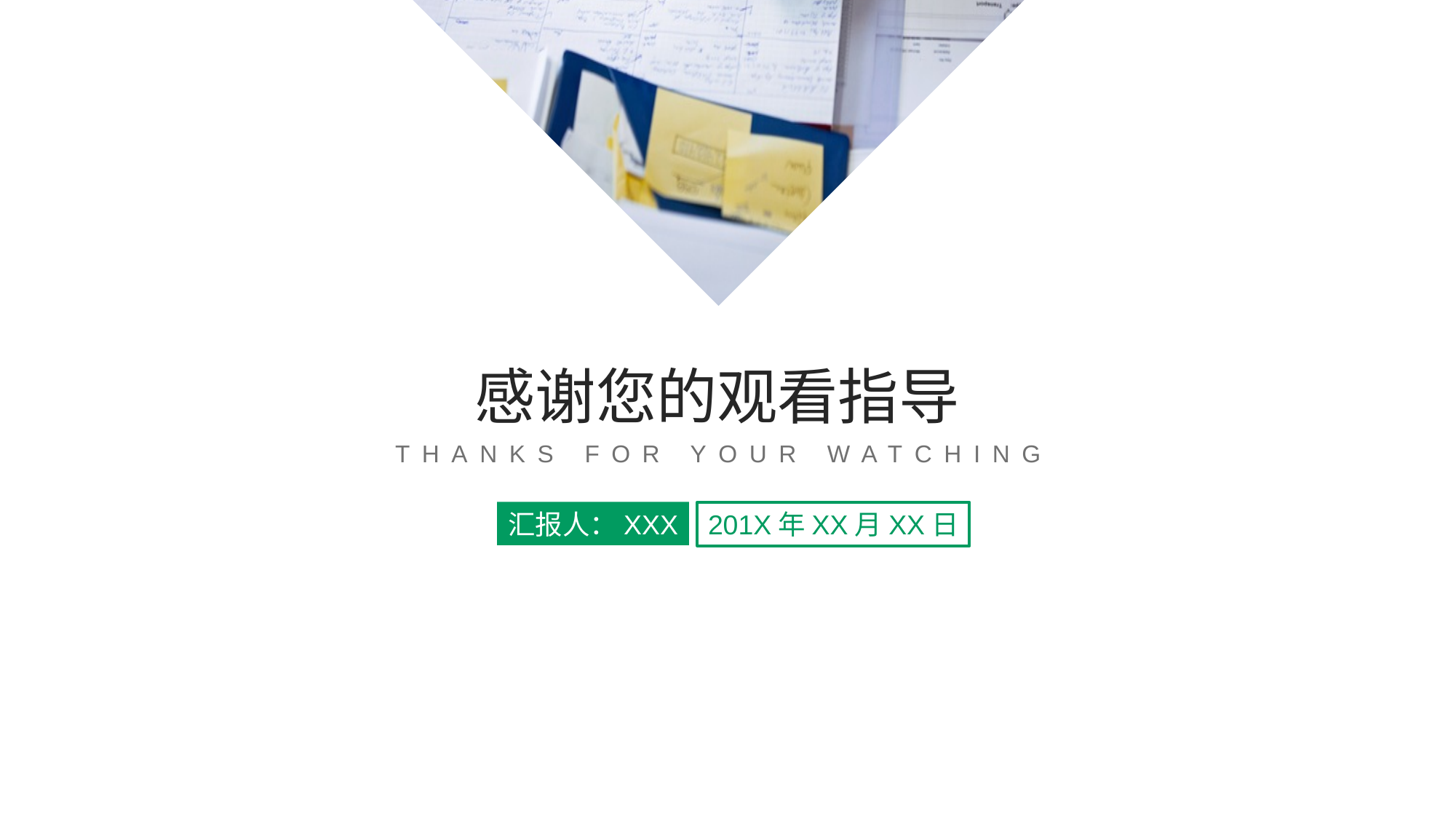

感谢您的观看指导
THANKS FOR YOUR WATCHING
汇报人：XXX
201X年XX月XX日